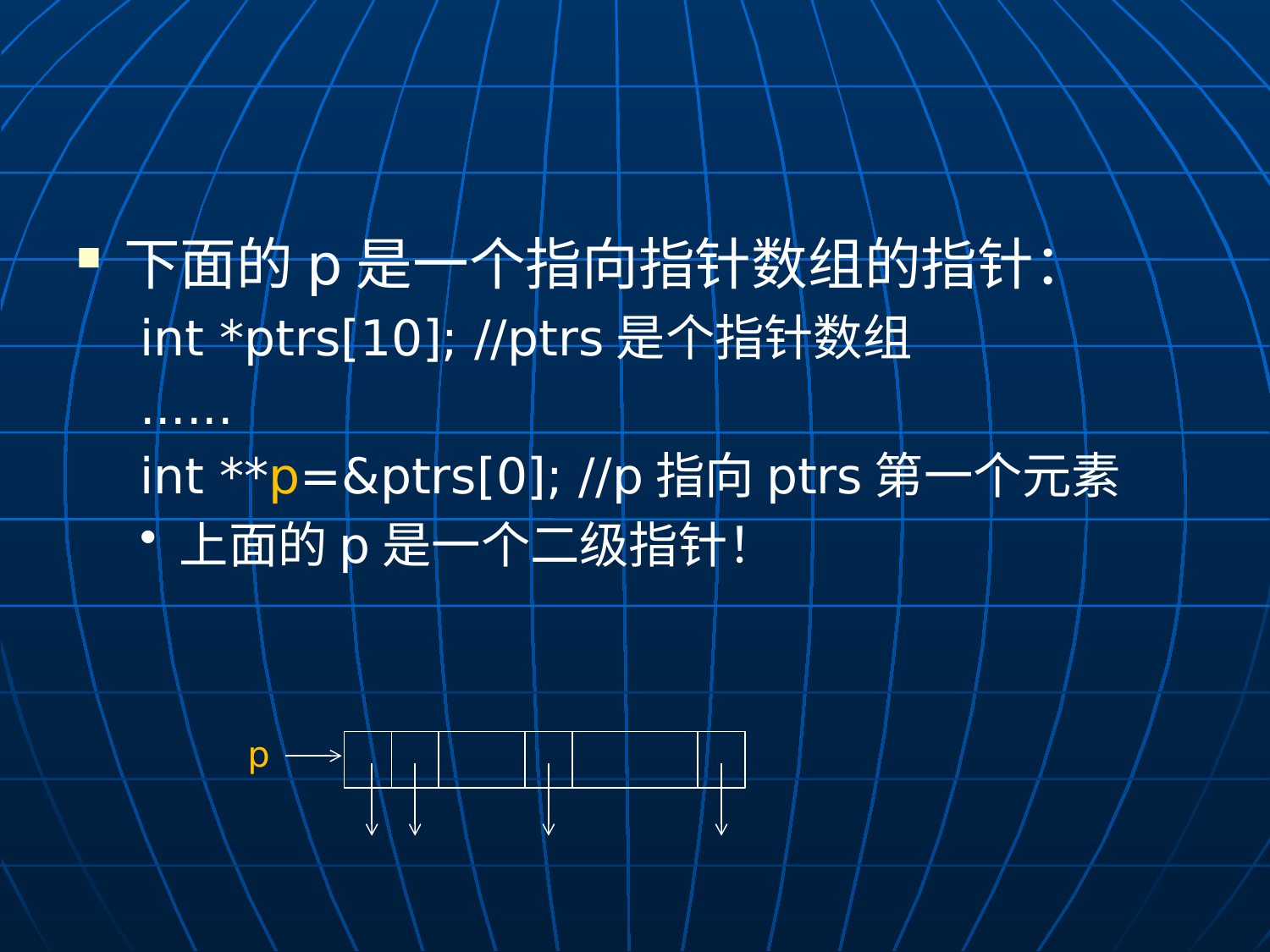

#
下面的p是一个指向指针数组的指针：
int *ptrs[10]; //ptrs是个指针数组
......
int **p=&ptrs[0]; //p指向ptrs第一个元素
上面的p是一个二级指针！
p